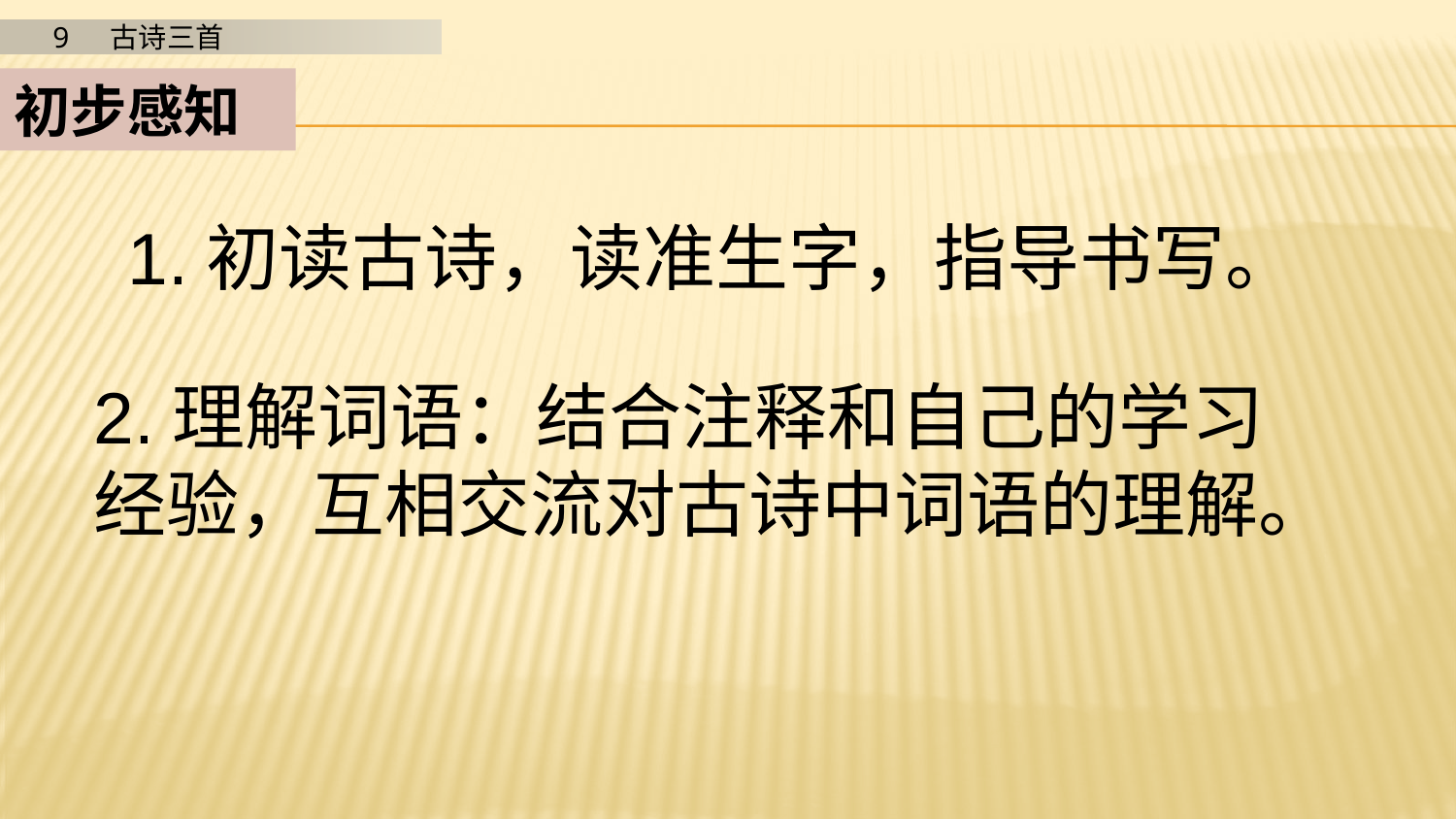

初步感知
1.初读古诗，读准生字，指导书写。
2.理解词语：结合注释和自己的学习经验，互相交流对古诗中词语的理解。